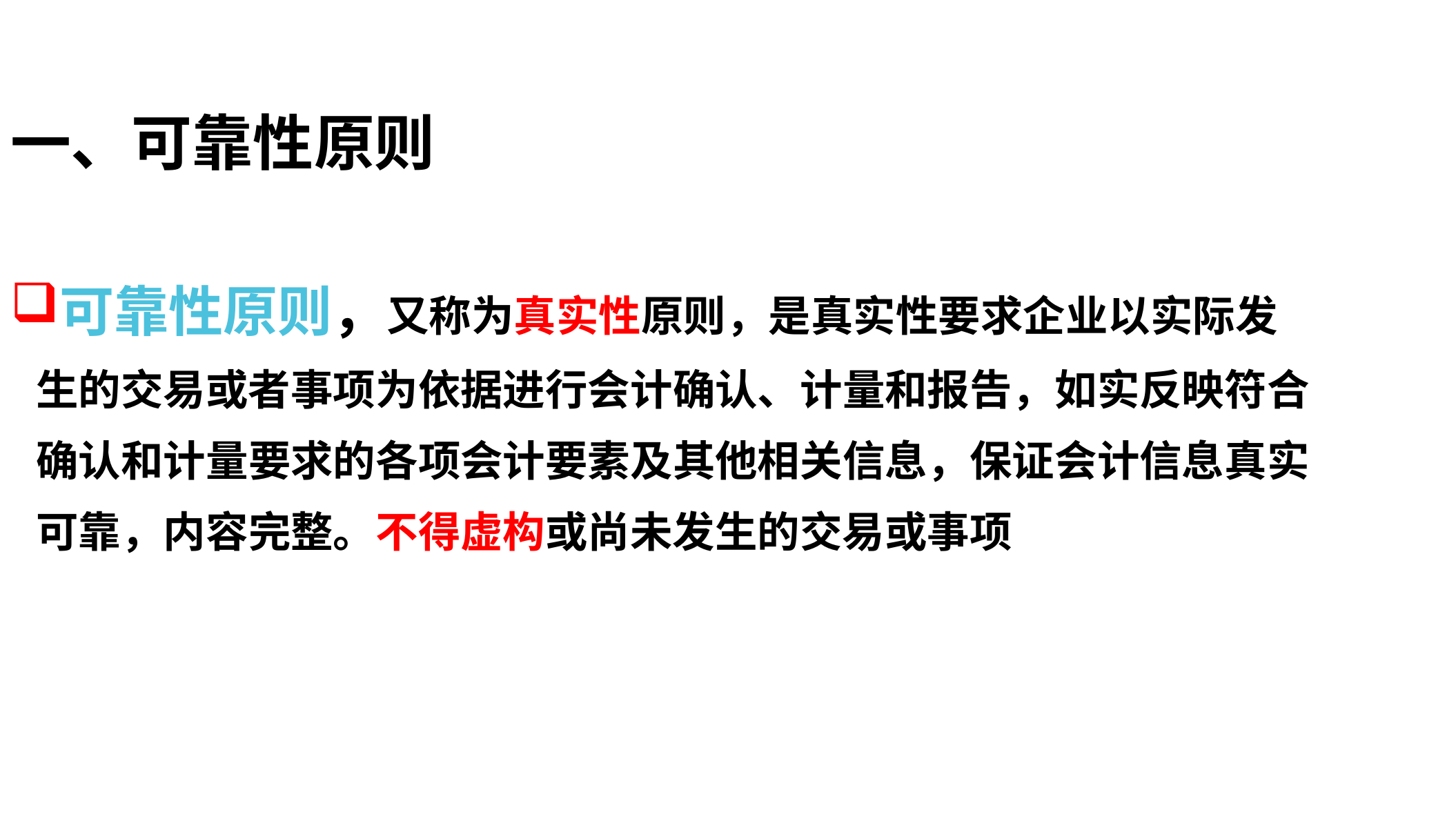

一、可靠性原则
可靠性原则，又称为真实性原则，是真实性要求企业以实际发生的交易或者事项为依据进行会计确认、计量和报告，如实反映符合确认和计量要求的各项会计要素及其他相关信息，保证会计信息真实可靠，内容完整。不得虚构或尚未发生的交易或事项